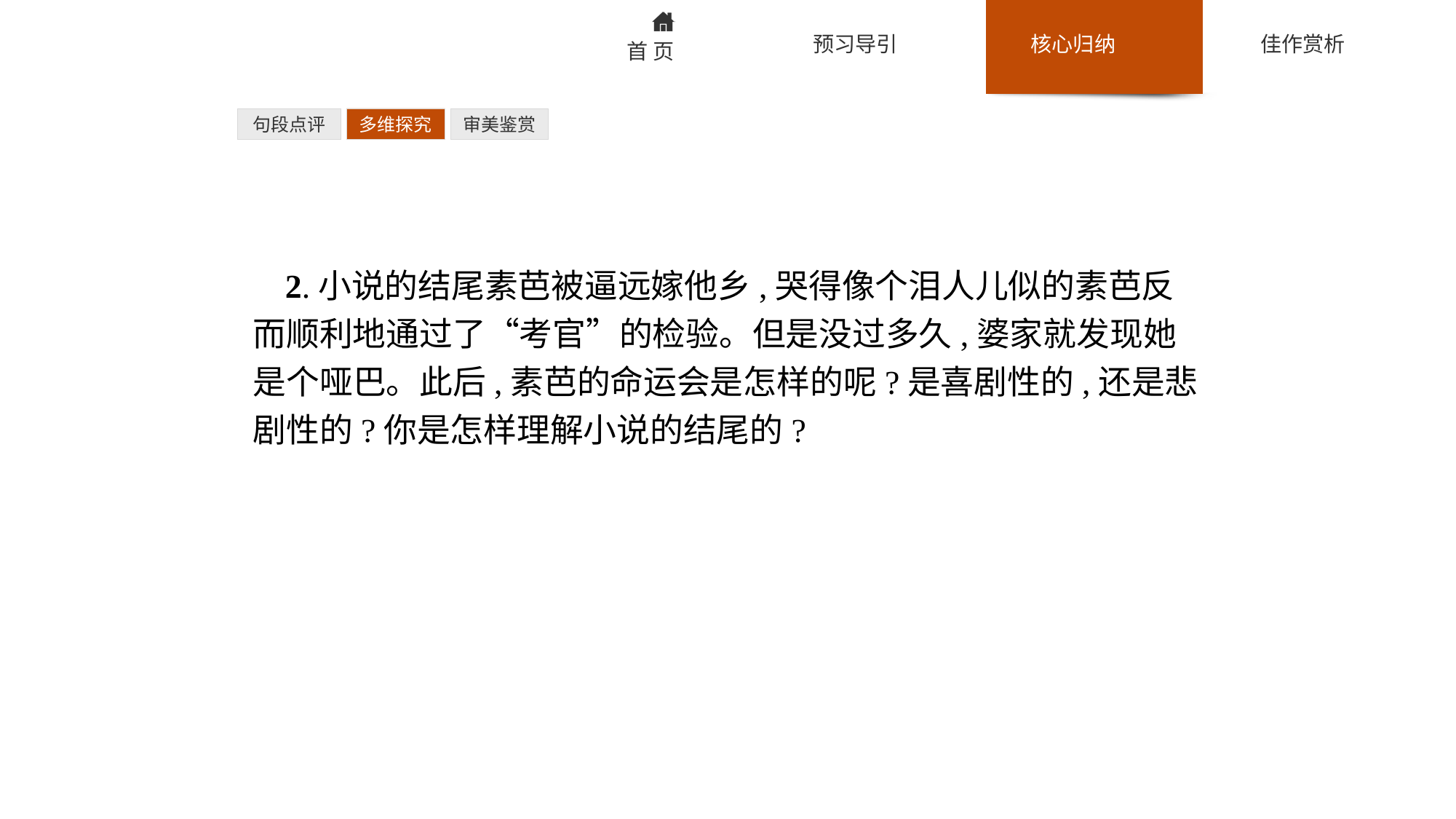

句段点评
多维探究
审美鉴赏
2.小说的结尾素芭被逼远嫁他乡,哭得像个泪人儿似的素芭反而顺利地通过了“考官”的检验。但是没过多久,婆家就发现她是个哑巴。此后,素芭的命运会是怎样的呢?是喜剧性的,还是悲剧性的?你是怎样理解小说的结尾的?
提示:对小说结尾的理解存在两种观点:一是素芭被她的丈夫理解接纳,从此过上了幸福生活,是一个大团圆的结局;二是她的丈夫抛弃了她,另娶新娘,轻松的笔调背后是深深的悲剧意味。